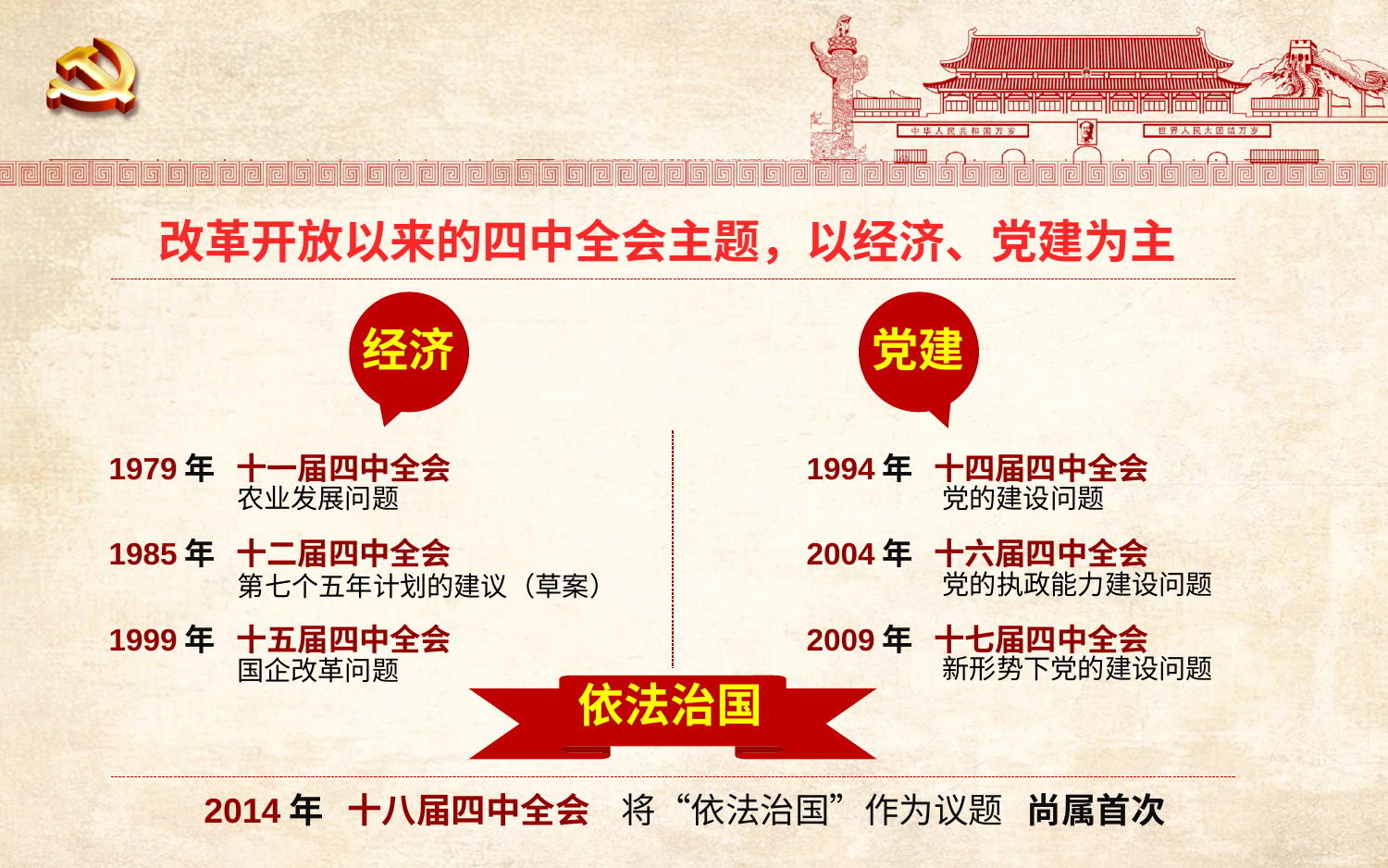

#
改革开放以来的四中全会主题，以经济、党建为主

经济

党建
1979年   十一届四中全会
1985年   十二届四中全会
1999年   十五届四中全会
1994年   十四届四中全会
2004年   十六届四中全会
2009年   十七届四中全会
农业发展问题
党的建设问题
党的执政能力建设问题
第七个五年计划的建议（草案）
新形势下党的建设问题
国企改革问题
依法治国

2014年   十八届四中全会    将“依法治国”作为议题   尚属首次